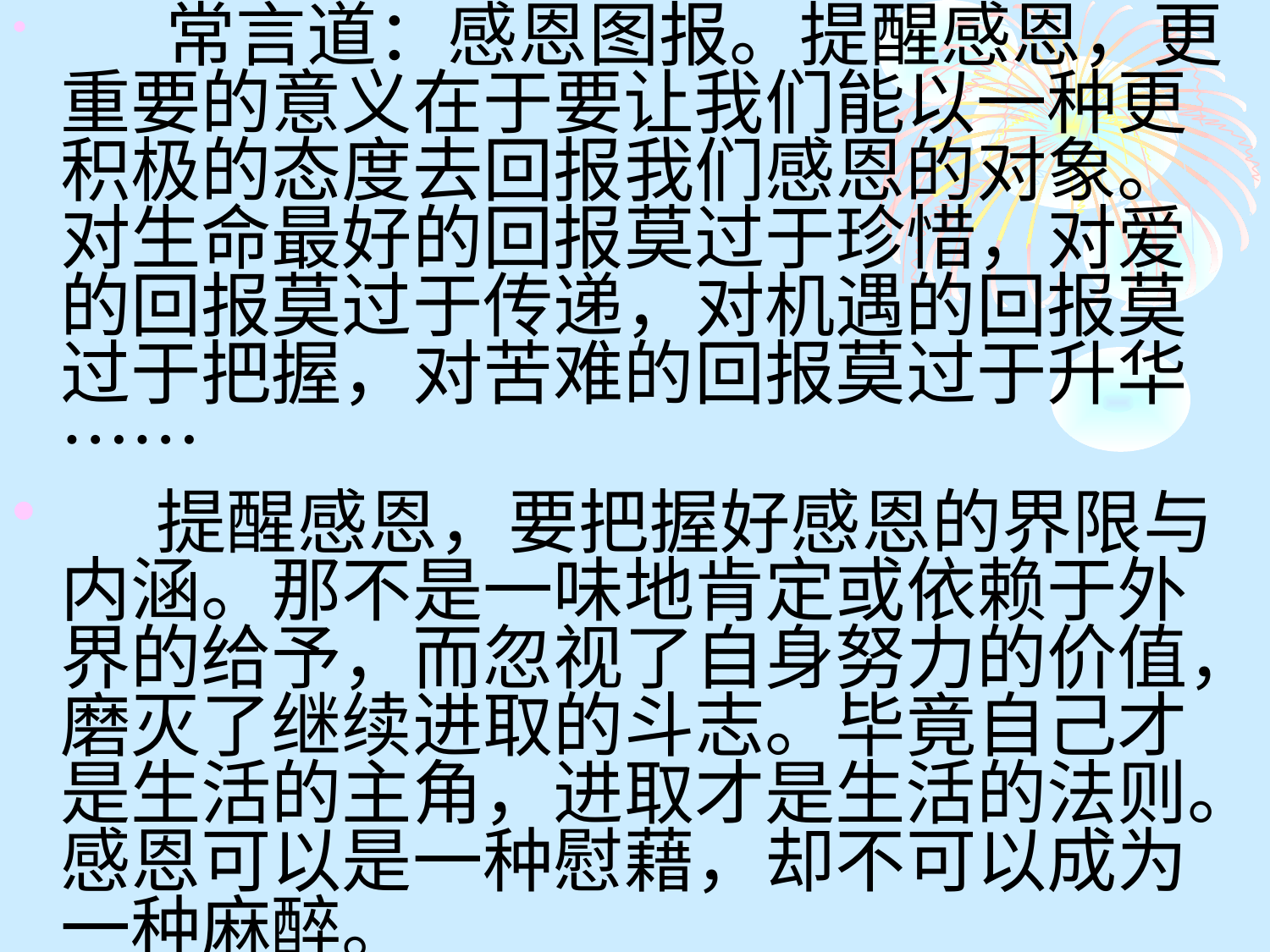

常言道：感恩图报。提醒感恩，更重要的意义在于要让我们能以一种更积极的态度去回报我们感恩的对象。对生命最好的回报莫过于珍惜，对爱的回报莫过于传递，对机遇的回报莫过于把握，对苦难的回报莫过于升华……
     提醒感恩，要把握好感恩的界限与内涵。那不是一味地肯定或依赖于外界的给予，而忽视了自身努力的价值，磨灭了继续进取的斗志。毕竟自己才是生活的主角，进取才是生活的法则。感恩可以是一种慰藉，却不可以成为一种麻醉。